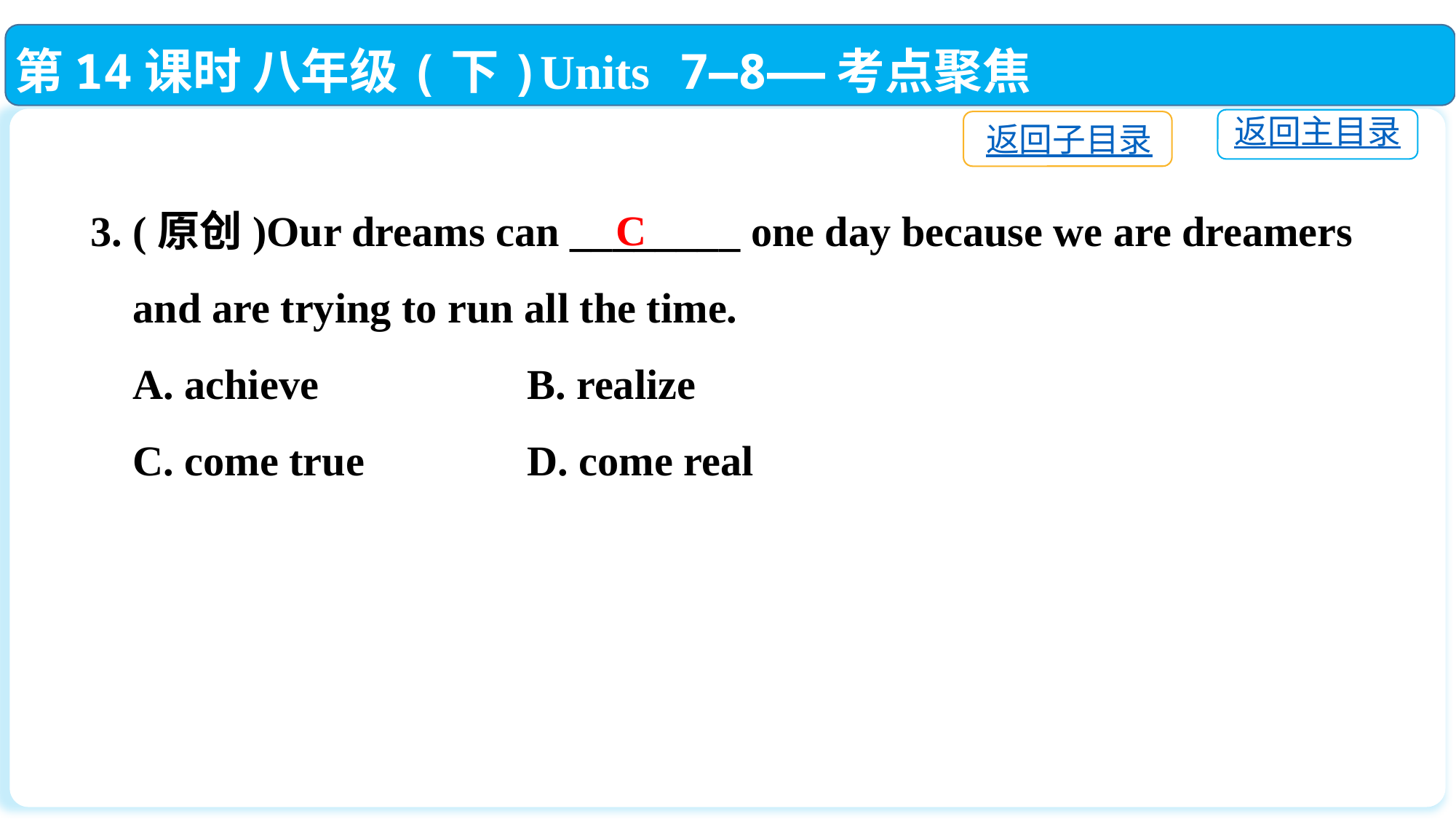

第14课时 八年级(下)Units 7—8——考点聚焦

返回主目录

返回子目录
3. (原创)Our dreams can ________ one day because we are dreamers
    and are trying to run all the time.
    A. achieve　 		B. realize
    C. come true　 	D. come real
C